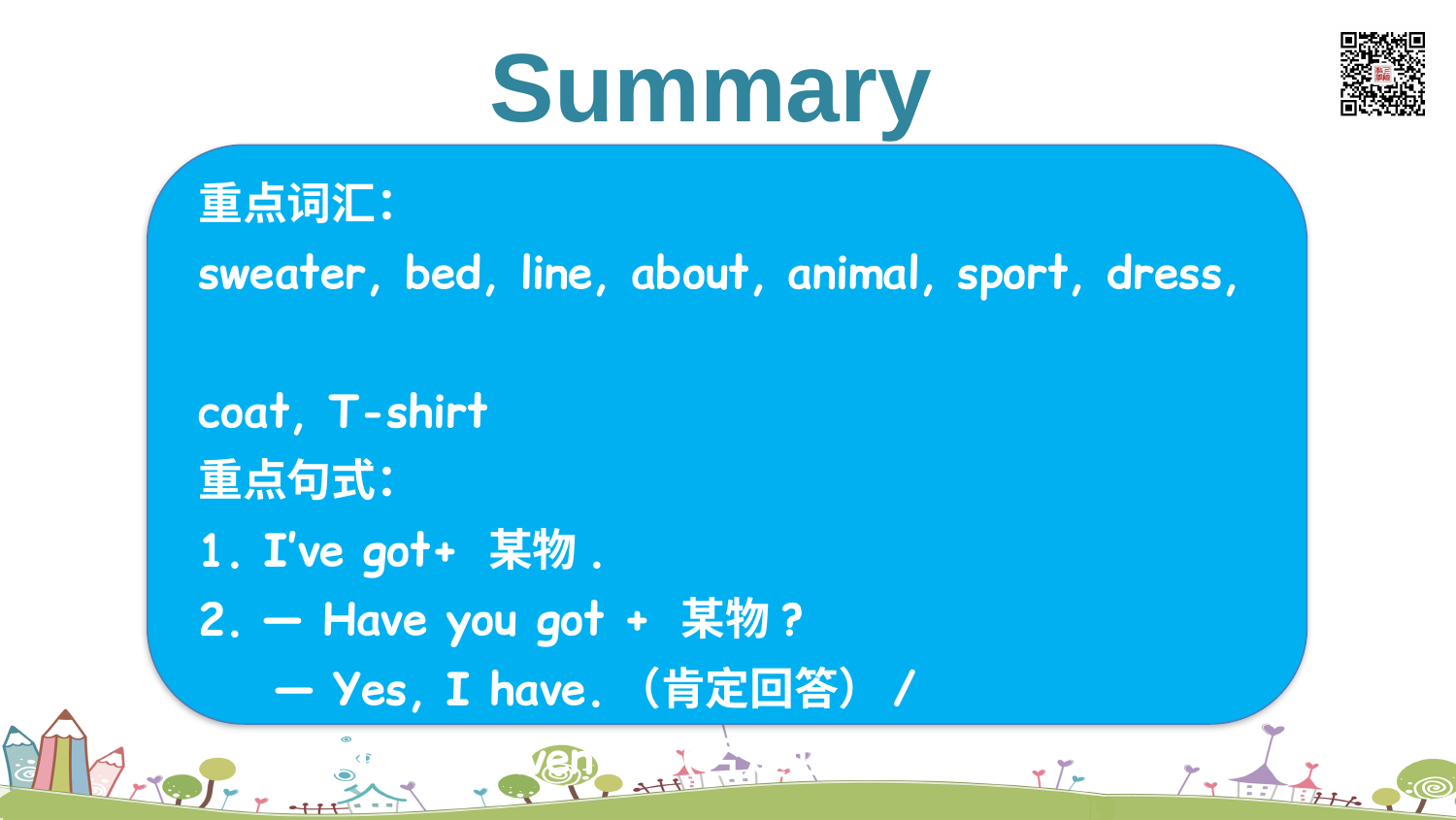

Summary

重点词汇：
sweater, bed, line, about, animal, sport, dress,
coat, T-shirt
重点句式：
1. I’ve got+ 某物.
2. — Have you got + 某物?
    — Yes, I have.（肯定回答）/
       No, I haven’t.（否定回答）